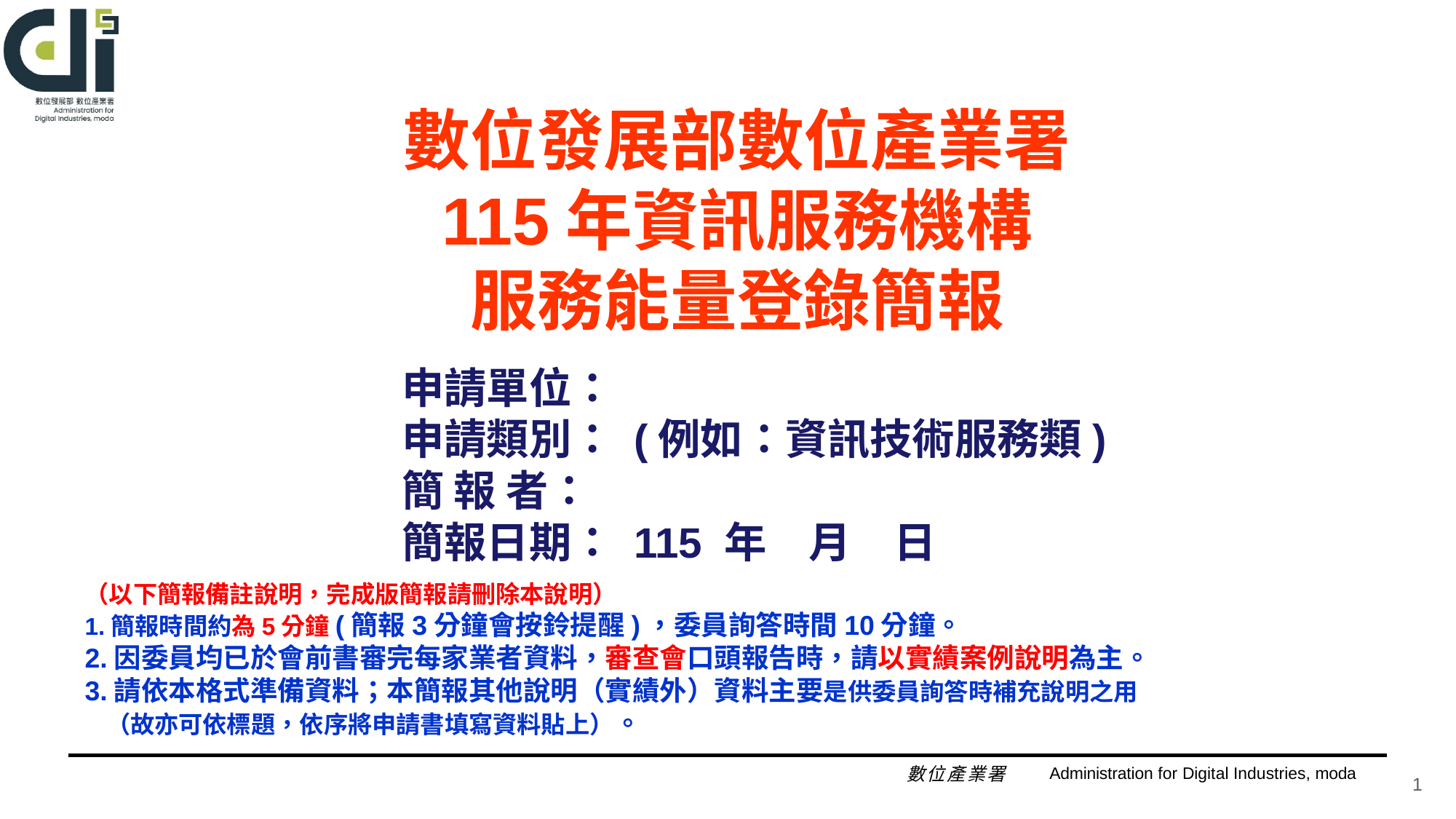

數位發展部數位產業署
115年資訊服務機構
服務能量登錄簡報
申請單位：
申請類別： (例如：資訊技術服務類)
簡 報 者：
簡報日期： 115 年　月　日
（以下簡報備註說明，完成版簡報請刪除本說明）
1.簡報時間約為5分鐘(簡報3分鐘會按鈴提醒)，委員詢答時間10分鐘。
2.因委員均已於會前書審完每家業者資料，審查會口頭報告時，請以實績案例說明為主。
3.請依本格式準備資料；本簡報其他說明（實績外）資料主要是供委員詢答時補充說明之用（故亦可依標題，依序將申請書填寫資料貼上）。
Administration for Digital Industries, moda
1